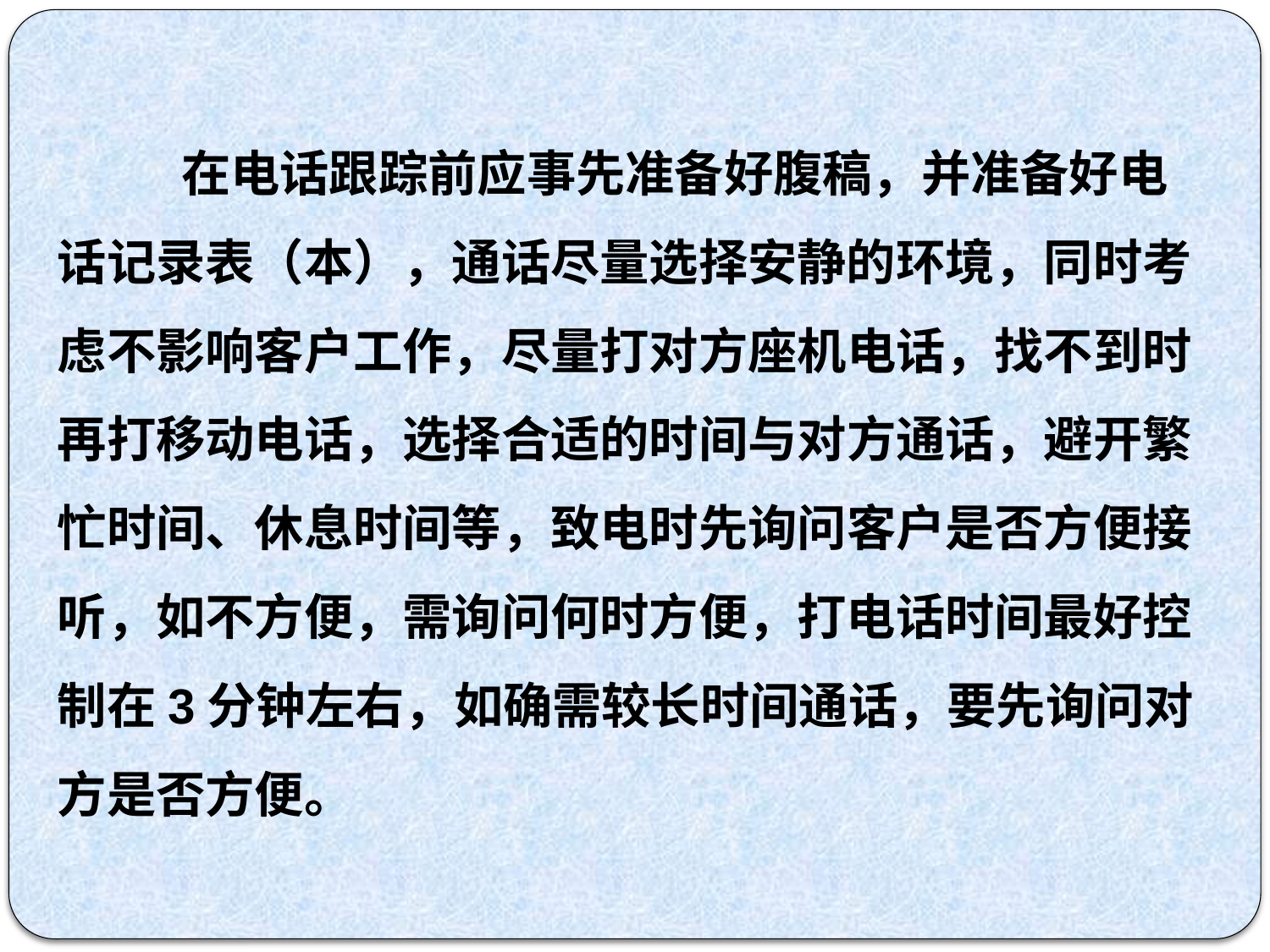

在电话跟踪前应事先准备好腹稿，并准备好电话记录表（本），通话尽量选择安静的环境，同时考虑不影响客户工作，尽量打对方座机电话，找不到时再打移动电话，选择合适的时间与对方通话，避开繁忙时间、休息时间等，致电时先询问客户是否方便接听，如不方便，需询问何时方便，打电话时间最好控制在3分钟左右，如确需较长时间通话，要先询问对方是否方便。